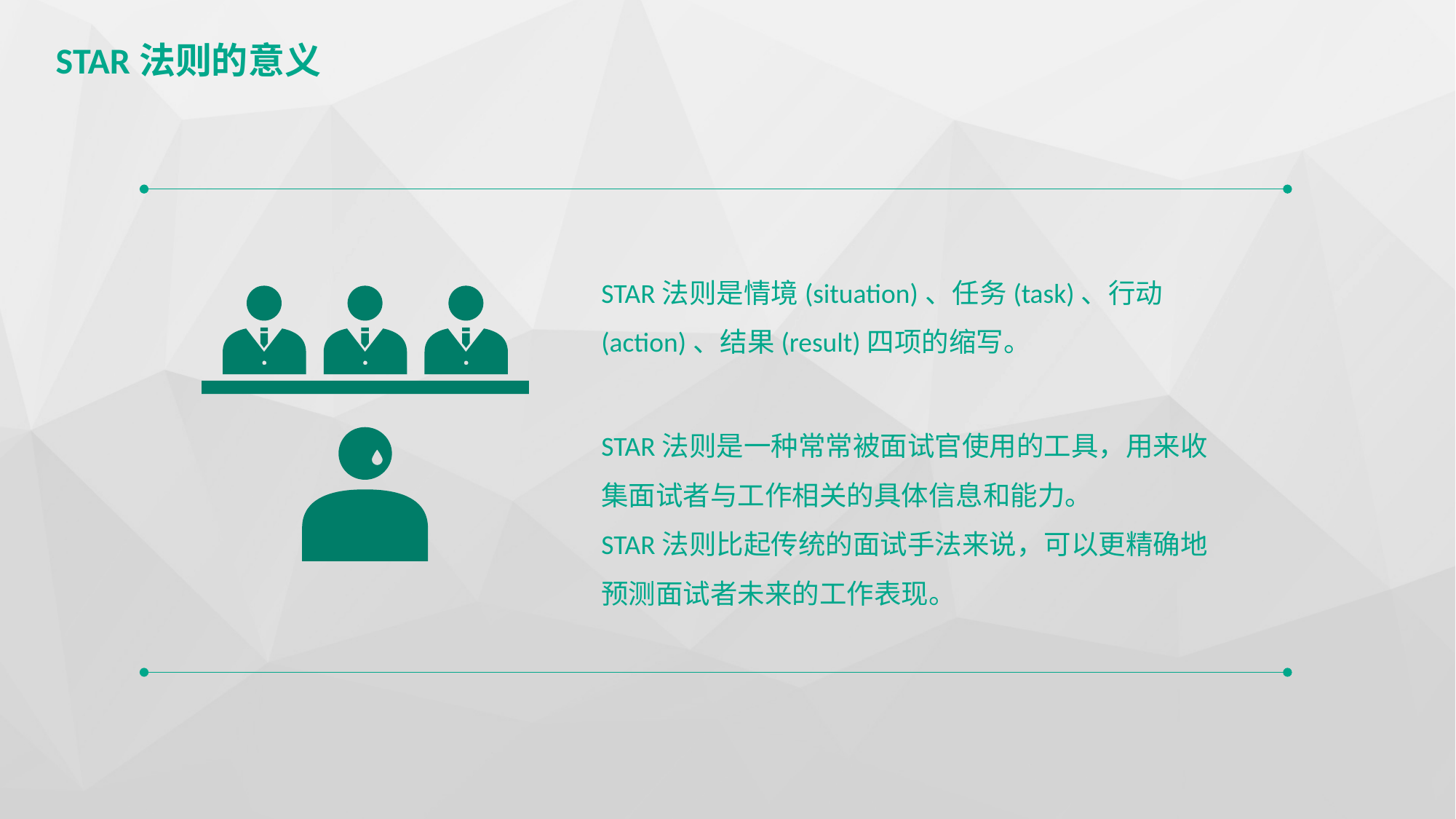

STAR法则的意义
STAR法则是情境(situation)、任务(task)、行动(action)、结果(result)四项的缩写。

STAR法则是一种常常被面试官使用的工具，用来收集面试者与工作相关的具体信息和能力。
STAR法则比起传统的面试手法来说，可以更精确地预测面试者未来的工作表现。